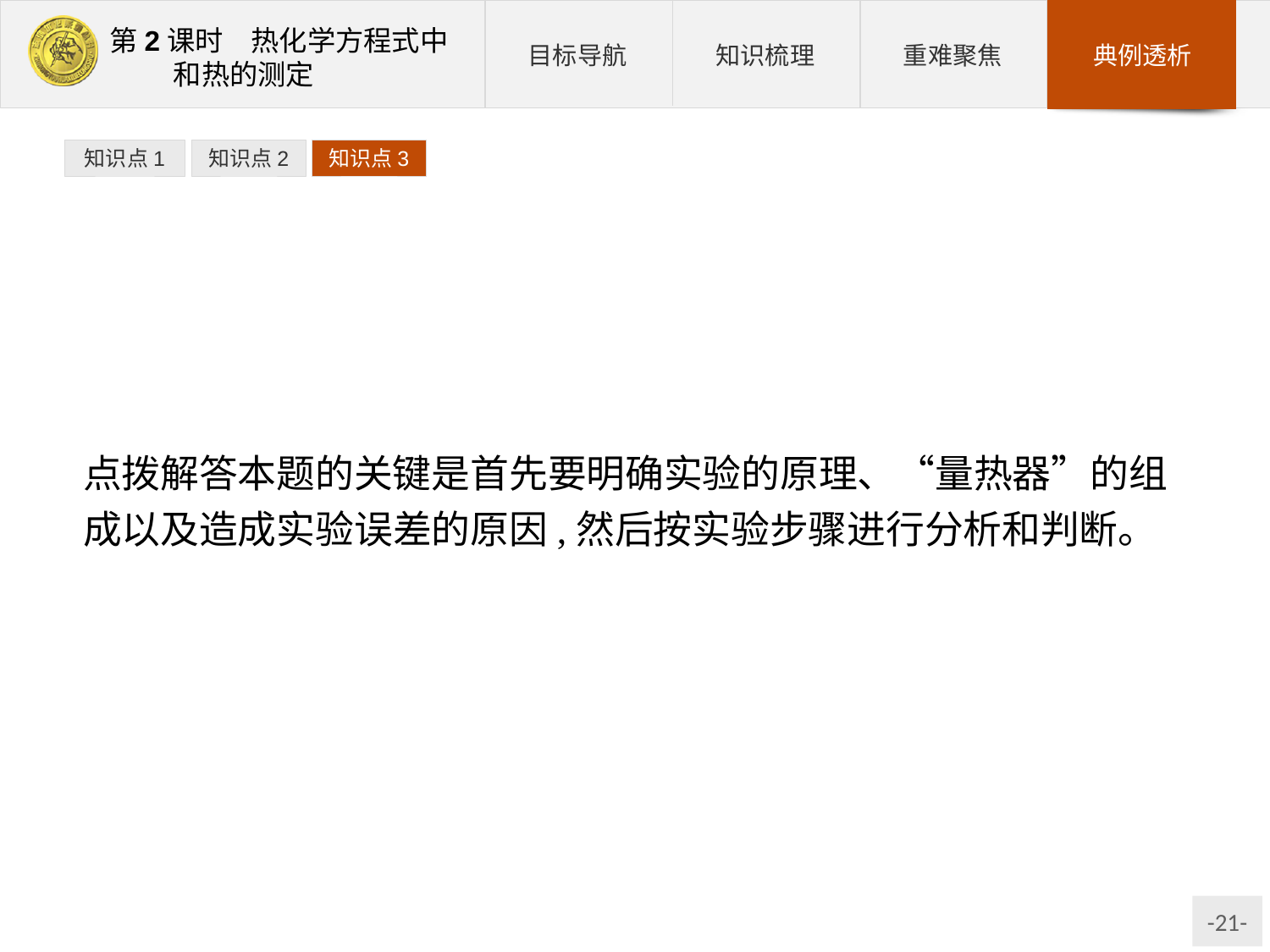

知识点1
知识点2
知识点3
点拨解答本题的关键是首先要明确实验的原理、“量热器”的组成以及造成实验误差的原因,然后按实验步骤进行分析和判断。